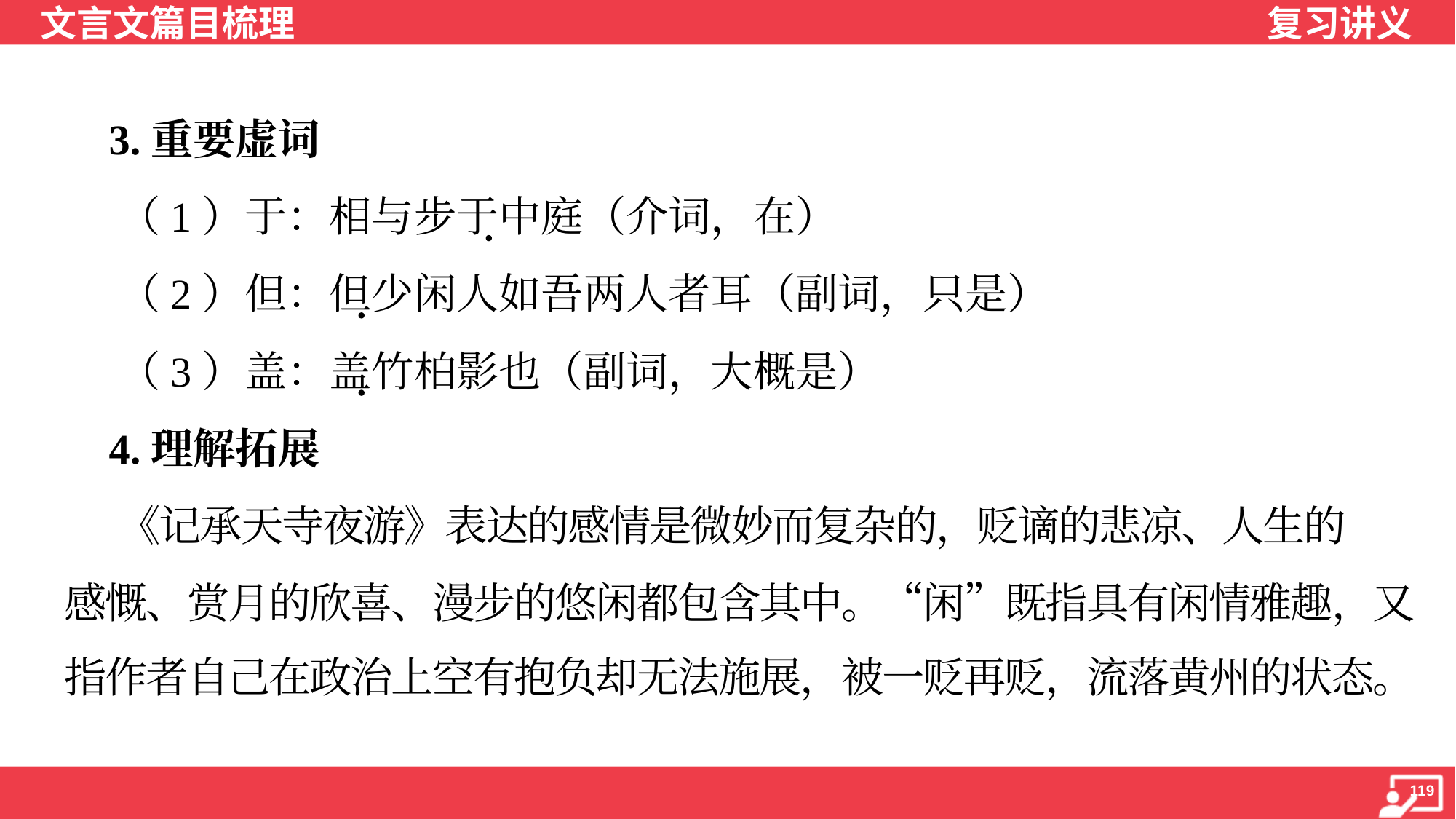

3.重要虚词
    （1）于：相与步于中庭（介词，在）
    （2）但：但少闲人如吾两人者耳（副词，只是）
    （3）盖：盖竹柏影也（副词，大概是）
    4.理解拓展
    《记承天寺夜游》表达的感情是微妙而复杂的，贬谪的悲凉、人生的
感慨、赏月的欣喜、漫步的悠闲都包含其中。“闲”既指具有闲情雅趣，又
指作者自己在政治上空有抱负却无法施展，被一贬再贬，流落黄州的状态。